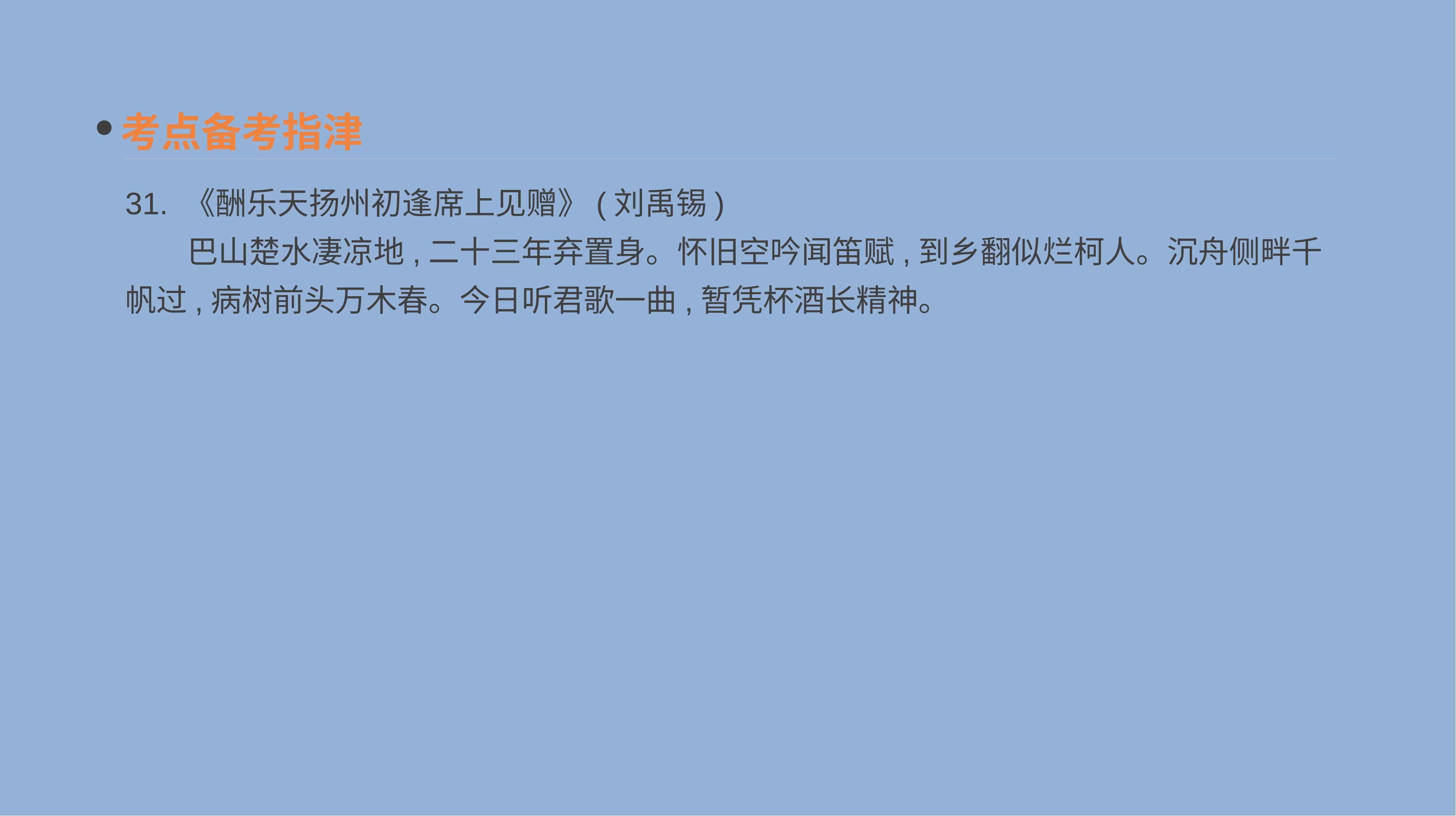

考点备考指津

31. 《酬乐天扬州初逢席上见赠》(刘禹锡)
　　巴山楚水凄凉地,二十三年弃置身。怀旧空吟闻笛赋,到乡翻似烂柯人。沉舟侧畔千帆过,病树前头万木春。今日听君歌一曲,暂凭杯酒长精神。